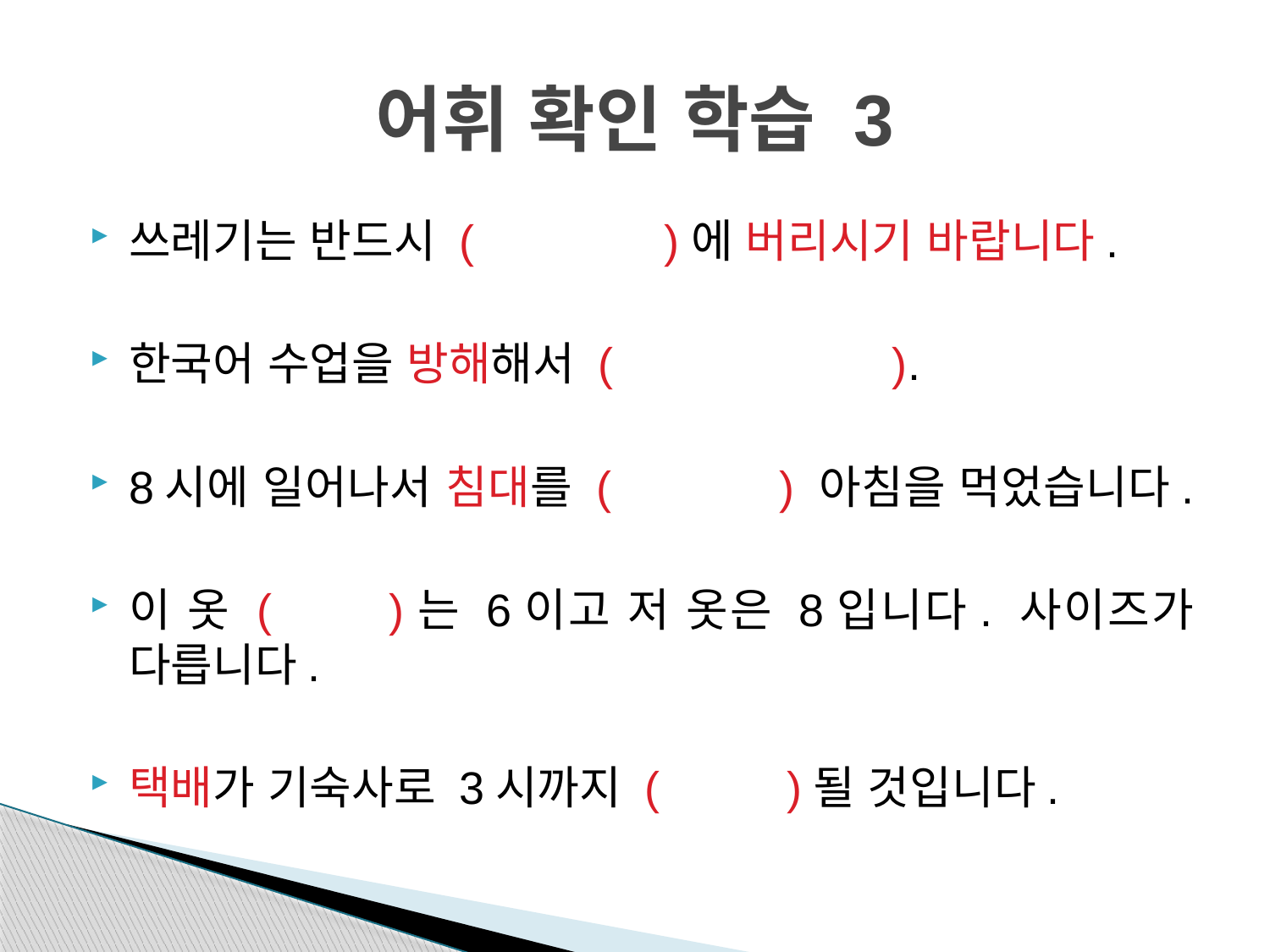

# 어휘 확인 학습 3
쓰레기는 반드시 (               )에 버리시기 바랍니다.

한국어 수업을 방해해서 (                      ).

8시에 일어나서 침대를 (             ) 아침을 먹었습니다.

이 옷 (        )는 6이고 저 옷은 8입니다. 사이즈가 다릅니다.

택배가 기숙사로 3시까지 (          )될 것입니다.